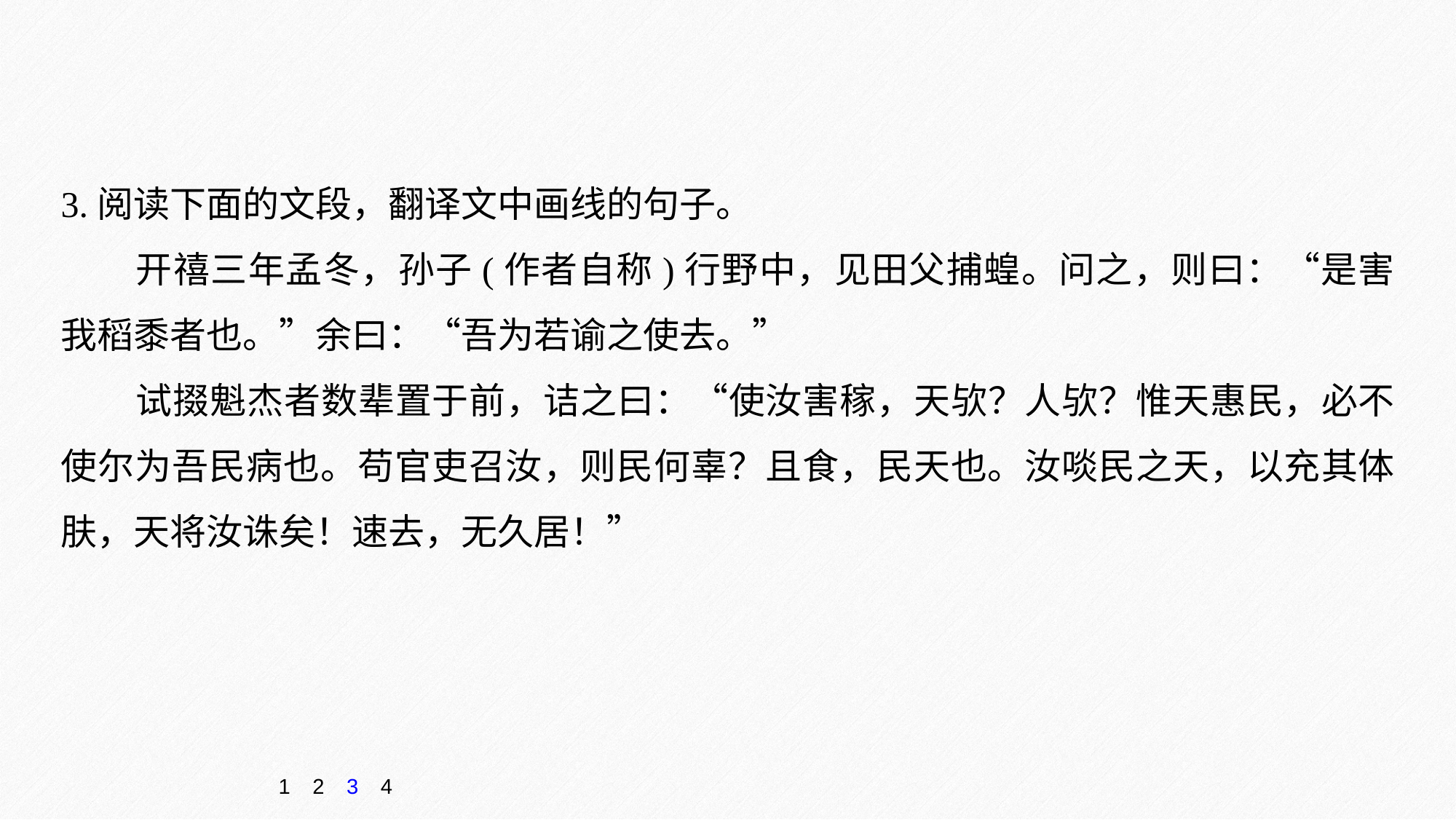

3.阅读下面的文段，翻译文中画线的句子。
开禧三年孟冬，孙子(作者自称)行野中，见田父捕蝗。问之，则曰：“是害我稻黍者也。”余曰：“吾为若谕之使去。”
试掇魁杰者数辈置于前，诘之曰：“使汝害稼，天欤？人欤？惟天惠民，必不使尔为吾民病也。苟官吏召汝，则民何辜？且食，民天也。汝啖民之天，以充其体肤，天将汝诛矣！速去，无久居！”
1
2
3
4